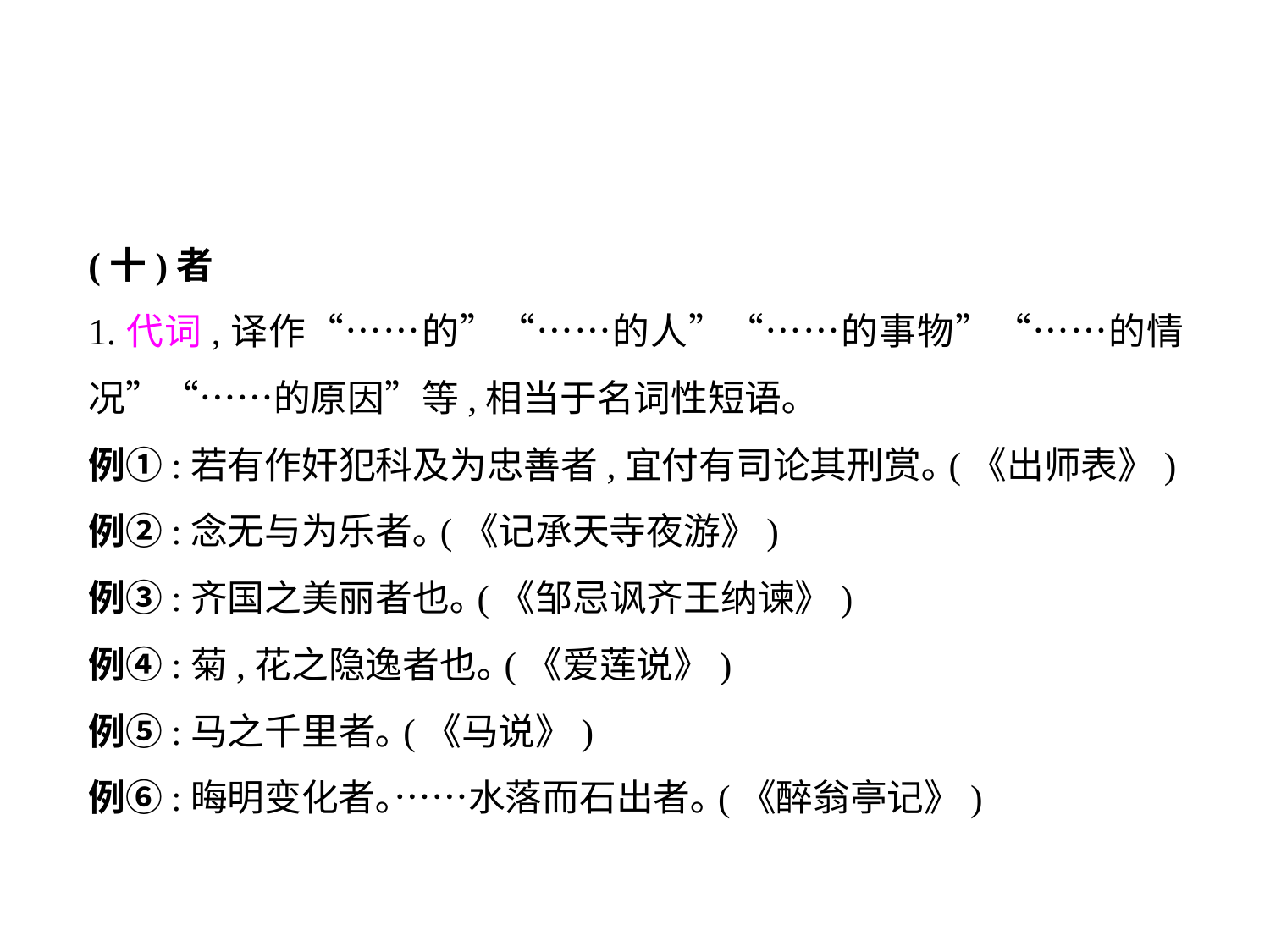

(十)者
1.代词,译作“……的”“……的人”“……的事物”“……的情况”“……的原因”等,相当于名词性短语｡
例①:若有作奸犯科及为忠善者,宜付有司论其刑赏｡(《出师表》)
例②:念无与为乐者｡(《记承天寺夜游》)
例③:齐国之美丽者也｡(《邹忌讽齐王纳谏》)
例④:菊,花之隐逸者也｡(《爱莲说》)
例⑤:马之千里者｡(《马说》)
例⑥:晦明变化者｡……水落而石出者｡(《醉翁亭记》)